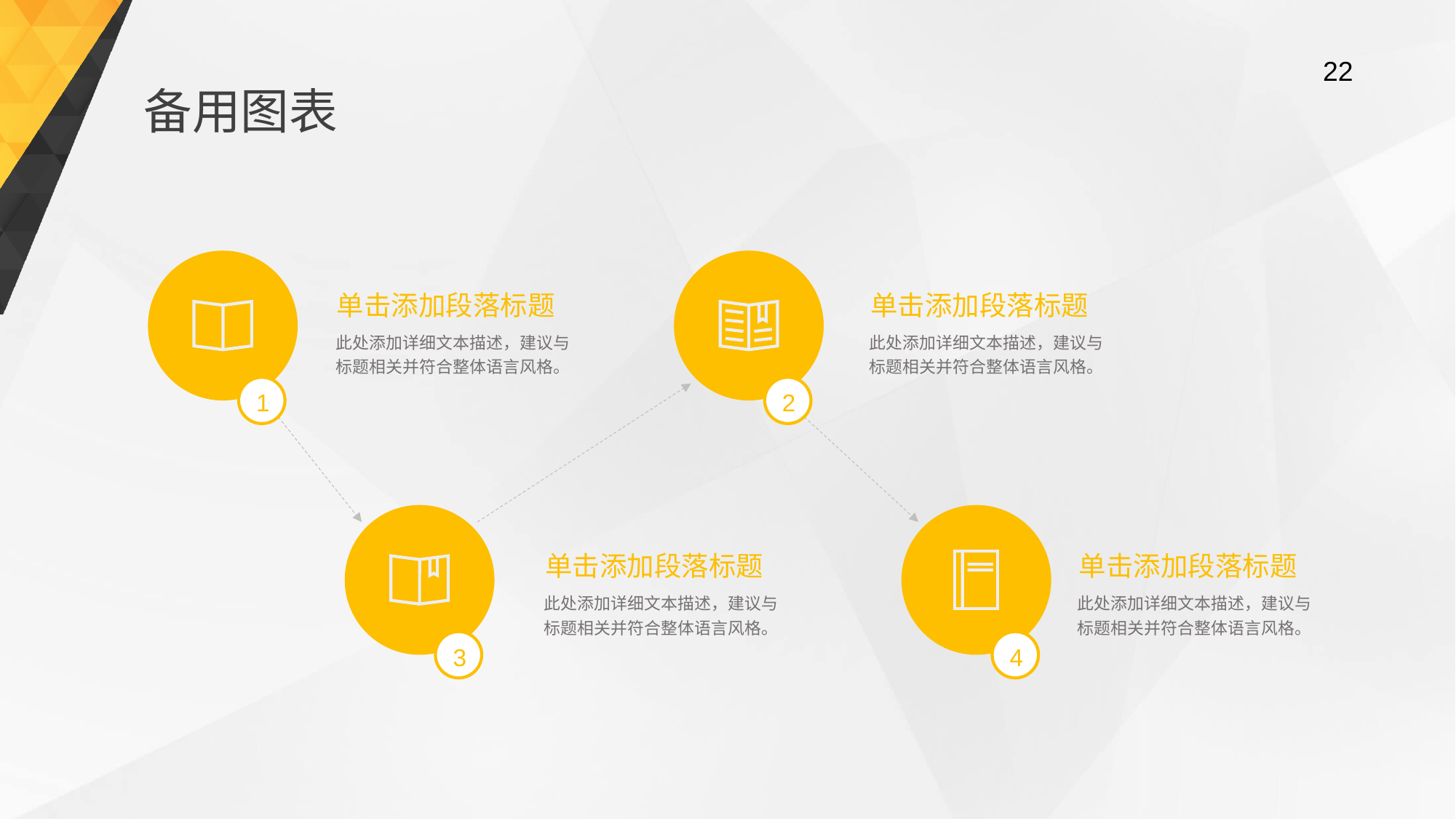

备用图表

单击添加段落标题
此处添加详细文本描述，建议与标题相关并符合整体语言风格。
单击添加段落标题
此处添加详细文本描述，建议与标题相关并符合整体语言风格。
1
2

单击添加段落标题
此处添加详细文本描述，建议与标题相关并符合整体语言风格。
单击添加段落标题
此处添加详细文本描述，建议与标题相关并符合整体语言风格。
3
4